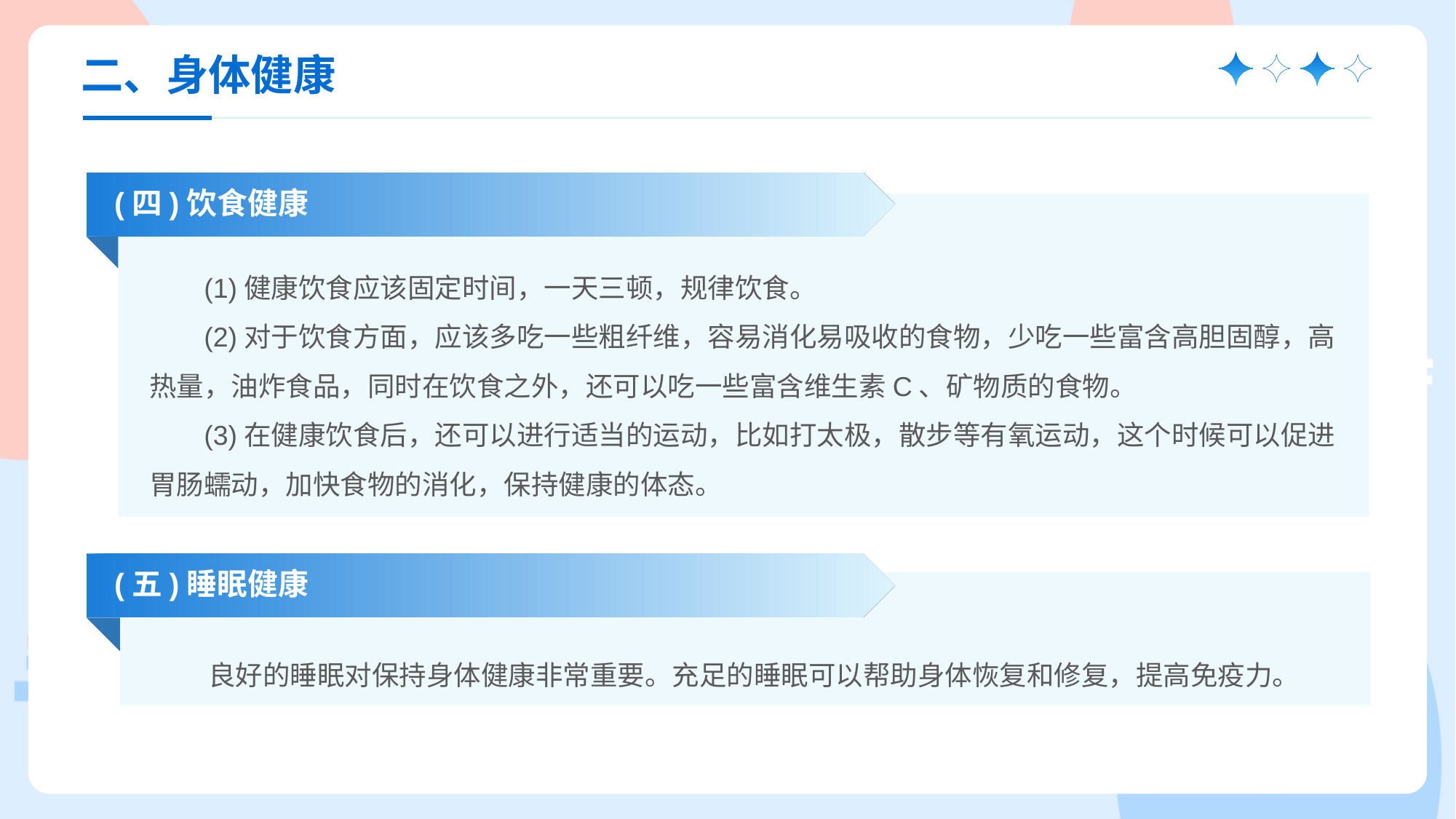

二、身体健康
(四)饮食健康

(1)健康饮食应该固定时间，一天三顿，规律饮食。
(2)对于饮食方面，应该多吃一些粗纤维，容易消化易吸收的食物，少吃一些富含高胆固醇，高热量，油炸食品，同时在饮食之外，还可以吃一些富含维生素C、矿物质的食物。
(3)在健康饮食后，还可以进行适当的运动，比如打太极，散步等有氧运动，这个时候可以促进胃肠蠕动，加快食物的消化，保持健康的体态。
(五)睡眠健康

良好的睡眠对保持身体健康非常重要。充足的睡眠可以帮助身体恢复和修复，提高免疫力。